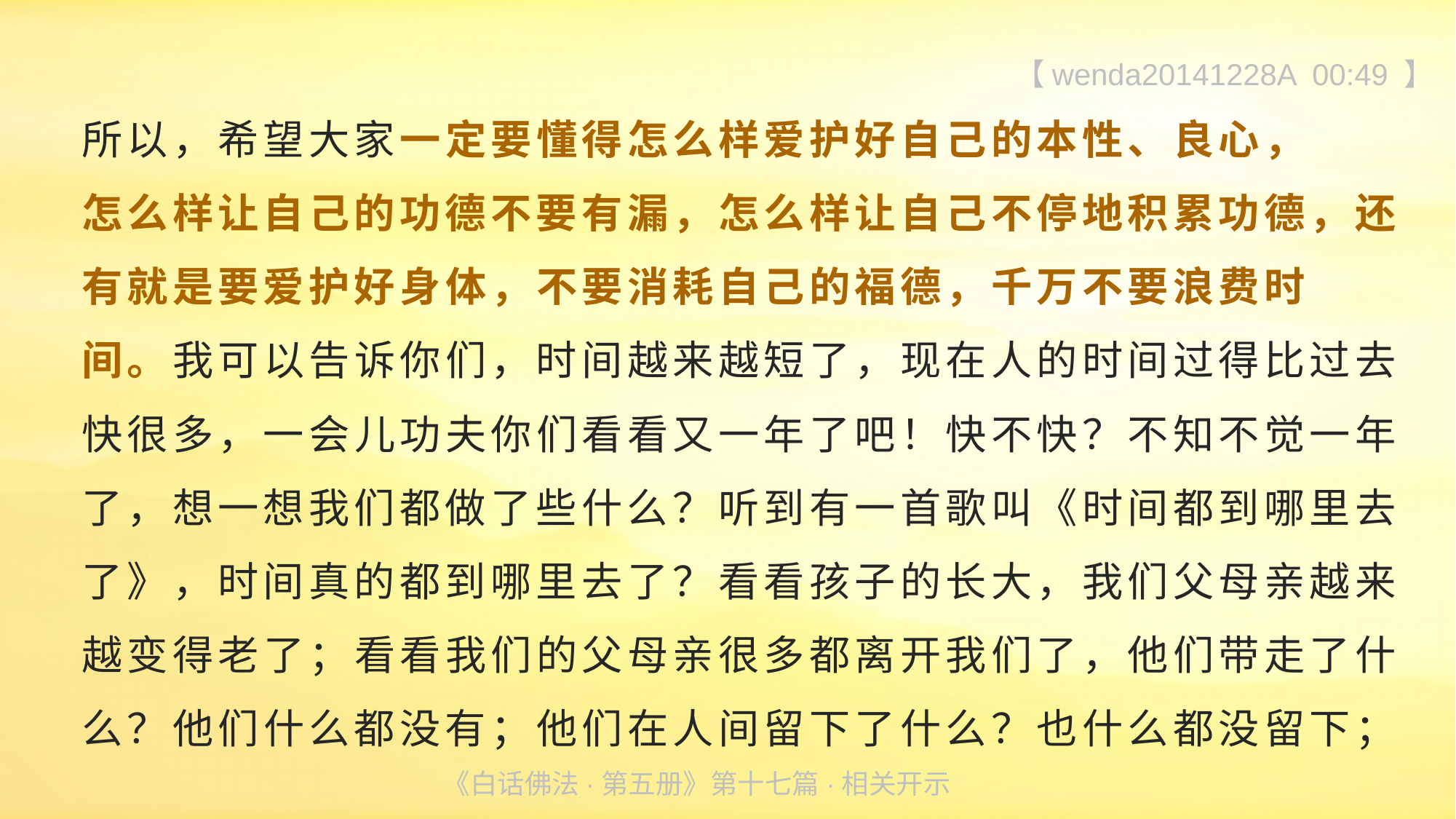

【wenda20141228A  00:49 】
所以，希望大家一定要懂得怎么样爱护好自己的本性、良心，
怎么样让自己的功德不要有漏，怎么样让自己不停地积累功德，还有就是要爱护好身体，不要消耗自己的福德，千万不要浪费时
间。我可以告诉你们，时间越来越短了，现在人的时间过得比过去快很多，一会儿功夫你们看看又一年了吧！快不快？不知不觉一年了，想一想我们都做了些什么？听到有一首歌叫《时间都到哪里去了》，时间真的都到哪里去了？看看孩子的长大，我们父母亲越来越变得老了；看看我们的父母亲很多都离开我们了，他们带走了什么？他们什么都没有；他们在人间留下了什么？也什么都没留下；
《白话佛法·第五册》第十七篇·相关开示